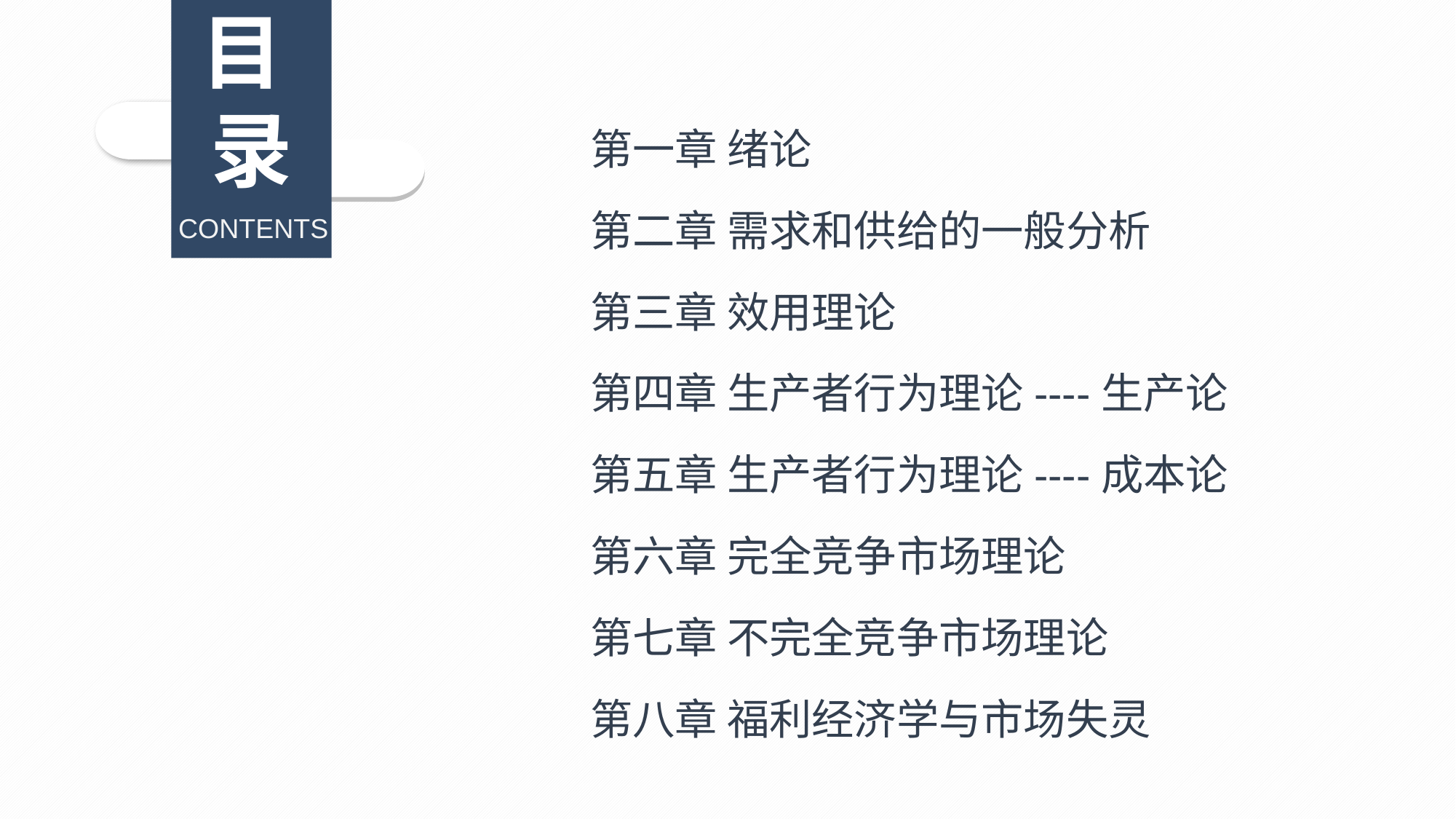

目
录

第一章 绪论
第二章 需求和供给的一般分析
第三章 效用理论
第四章 生产者行为理论----生产论
第五章 生产者行为理论----成本论
第六章 完全竞争市场理论
第七章 不完全竞争市场理论
第八章 福利经济学与市场失灵
CONTENTS